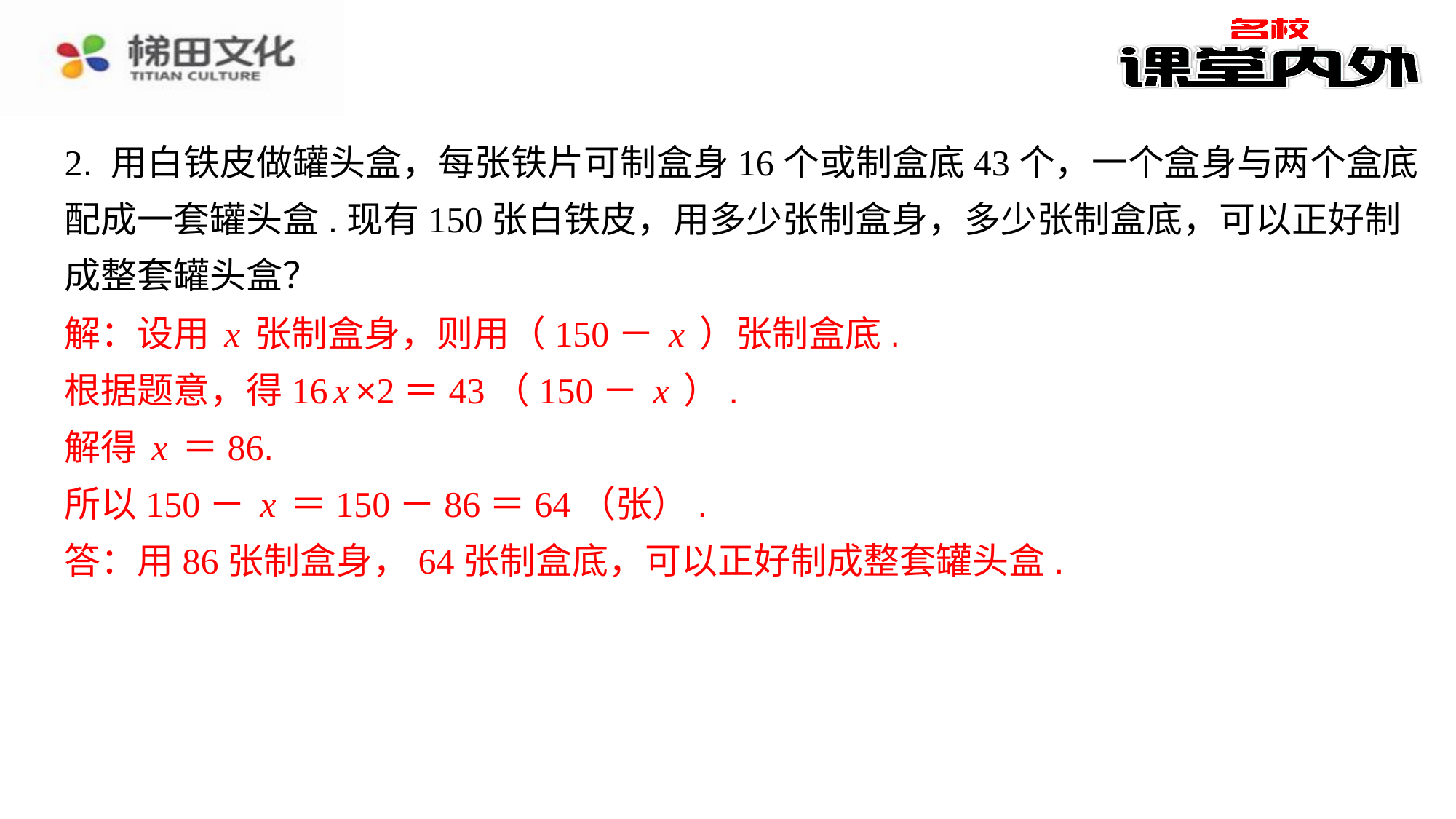

2. 用白铁皮做罐头盒，每张铁片可制盒身16个或制盒底43个，一个盒身与两个盒底
配成一套罐头盒.现有150张白铁皮，用多少张制盒身，多少张制盒底，可以正好制
成整套罐头盒？
解：设用x张制盒身，则用（150－x）张制盒底.
解：设用x张制盒身，则用（150－x）张制盒底.
根据题意，得16x×2＝43（150－x）.
解得x＝86.
所以150－x＝150－86＝64（张）.
答：用86张制盒身，64张制盒底，可以正好制成整套罐头盒.
根据题意，得16x×2＝43（150－x）.
解得x＝86.
所以150－x＝150－86＝64（张）.
答：用86张制盒身，64张制盒底，可以正好制成整套罐头盒.